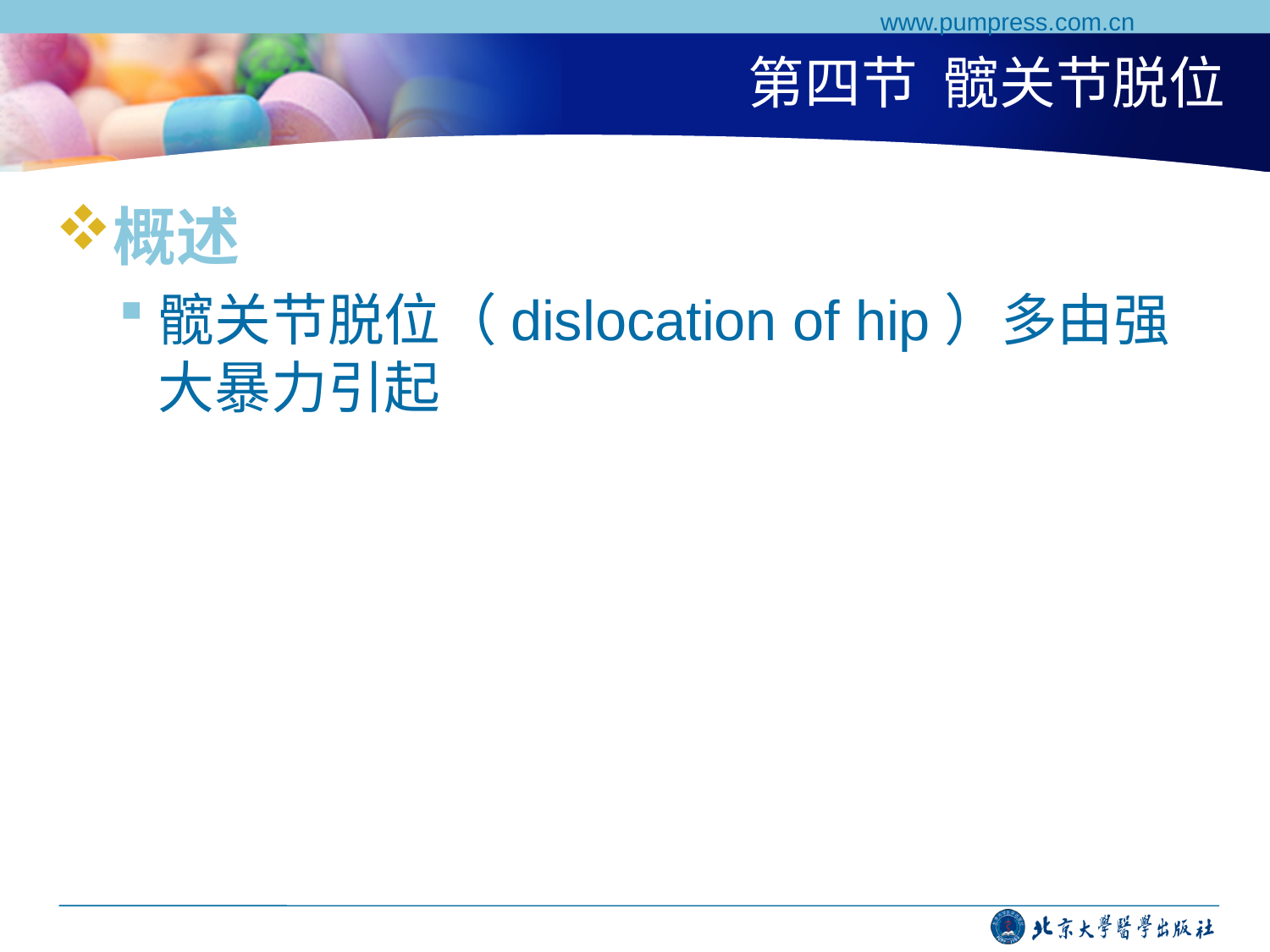

www.pumpress.com.cn
# 第四节  髋关节脱位
概述
髋关节脱位（dislocation of hip）多由强大暴力引起